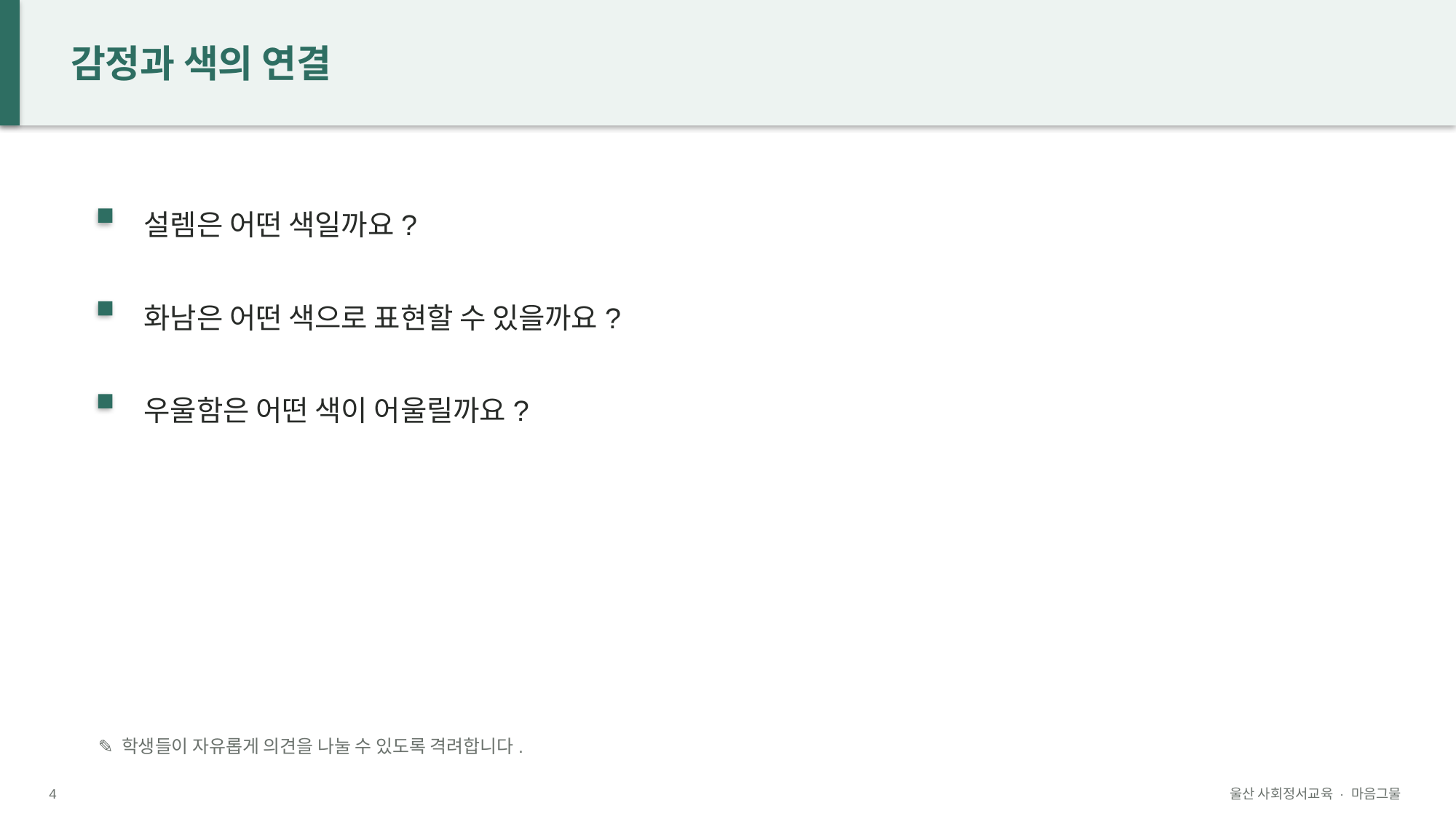

감정과 색의 연결
설렘은 어떤 색일까요?

화남은 어떤 색으로 표현할 수 있을까요?

우울함은 어떤 색이 어울릴까요?

✎ 학생들이 자유롭게 의견을 나눌 수 있도록 격려합니다.
4
울산 사회정서교육 · 마음그물